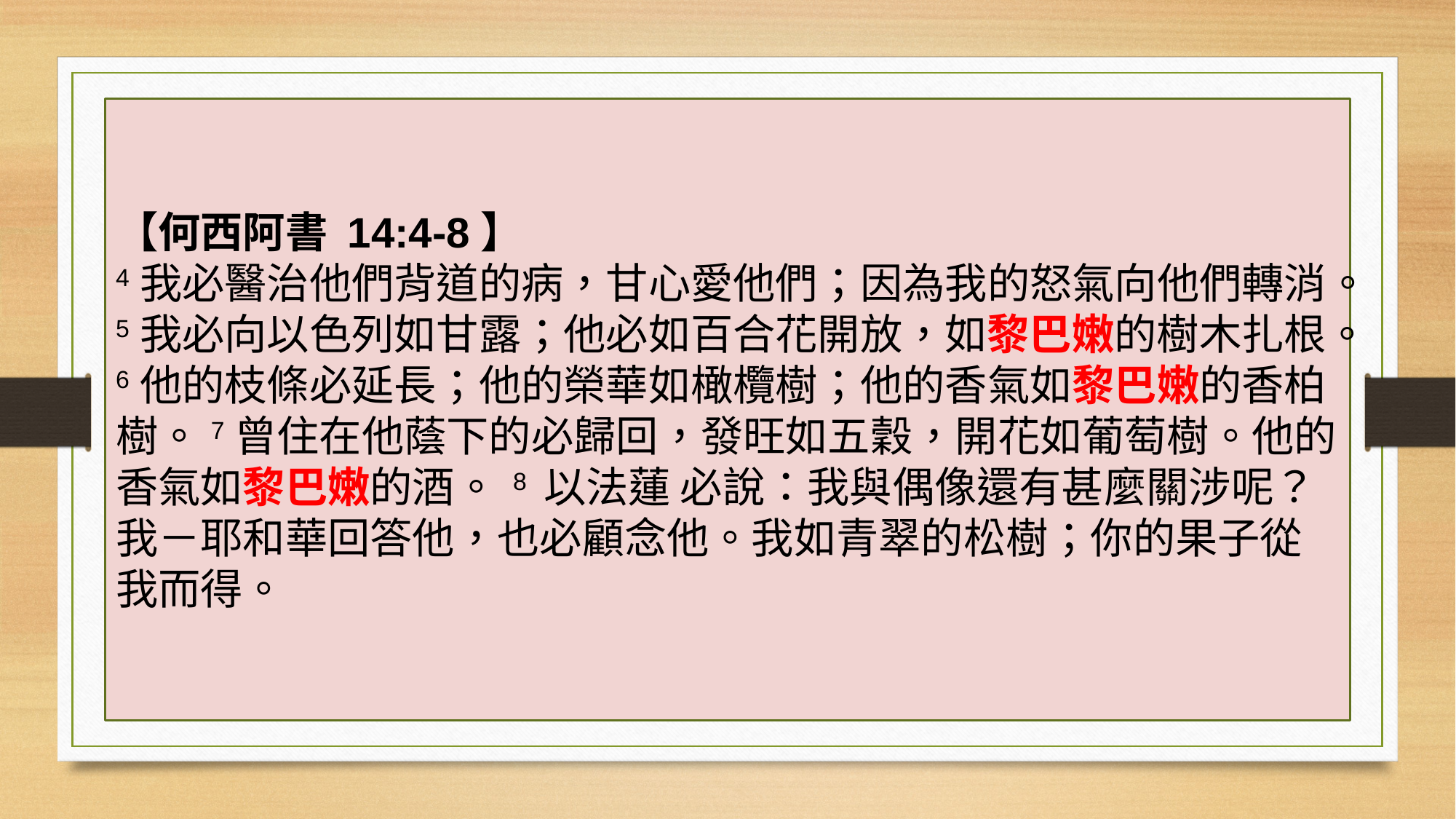

【何西阿書 14:4-8】
4我必醫治他們背道的病，甘心愛他們；因為我的怒氣向他們轉消。
5我必向以色列如甘露；他必如百合花開放，如黎巴嫩的樹木扎根。6他的枝條必延長；他的榮華如橄欖樹；他的香氣如黎巴嫩的香柏樹。7曾住在他蔭下的必歸回，發旺如五穀，開花如葡萄樹。他的香氣如黎巴嫩的酒。 8 以法蓮 必說：我與偶像還有甚麼關涉呢？我－耶和華回答他，也必顧念他。我如青翠的松樹；你的果子從我而得。
#